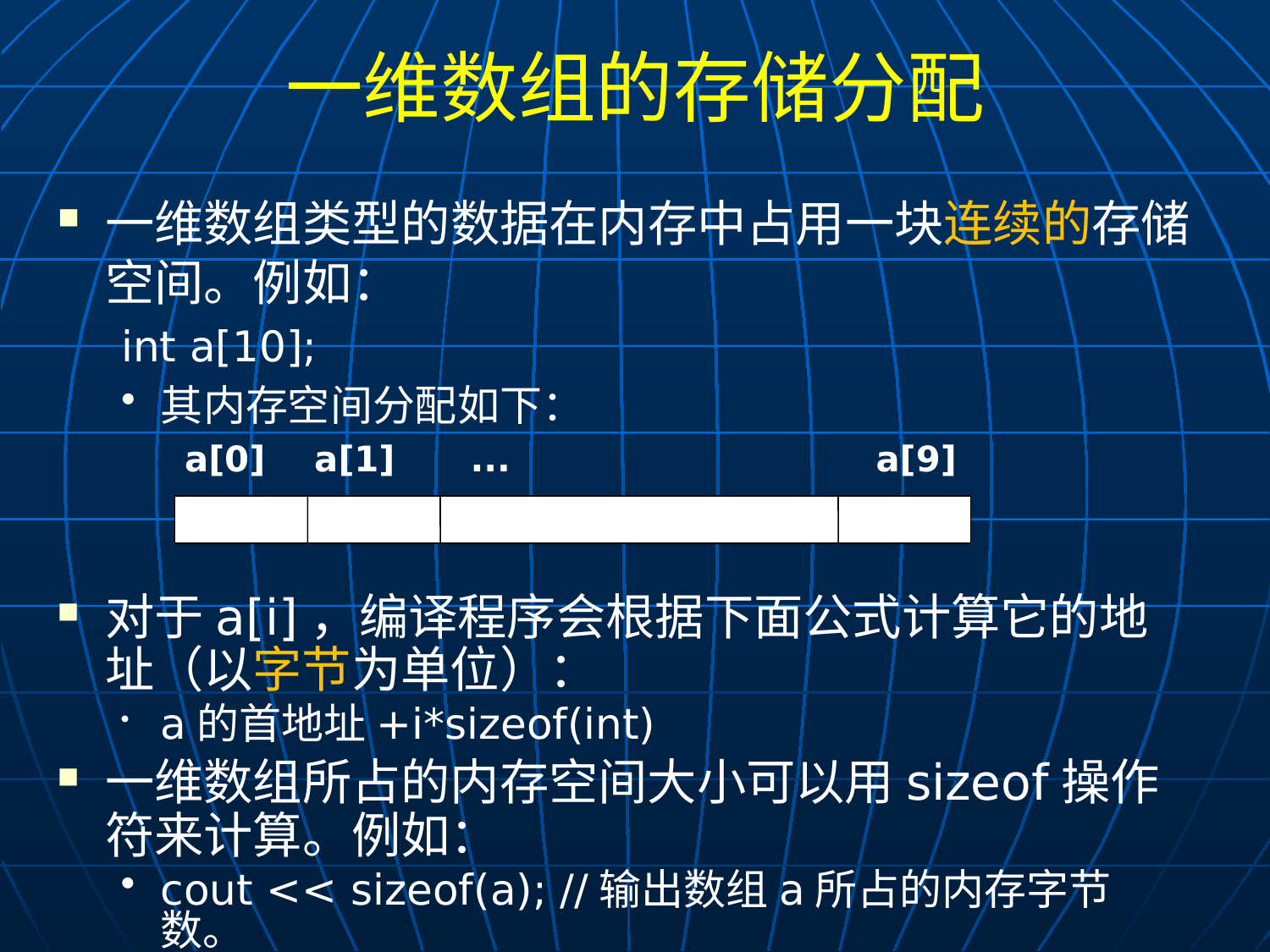

# 一维数组的存储分配
一维数组类型的数据在内存中占用一块连续的存储空间。例如：
int a[10];
其内存空间分配如下：
a[0]    a[1]	...			  a[9]

对于a[i]，编译程序会根据下面公式计算它的地址（以字节为单位）：
a的首地址+i*sizeof(int)
一维数组所占的内存空间大小可以用sizeof操作符来计算。例如：
cout << sizeof(a); //输出数组a所占的内存字节数。